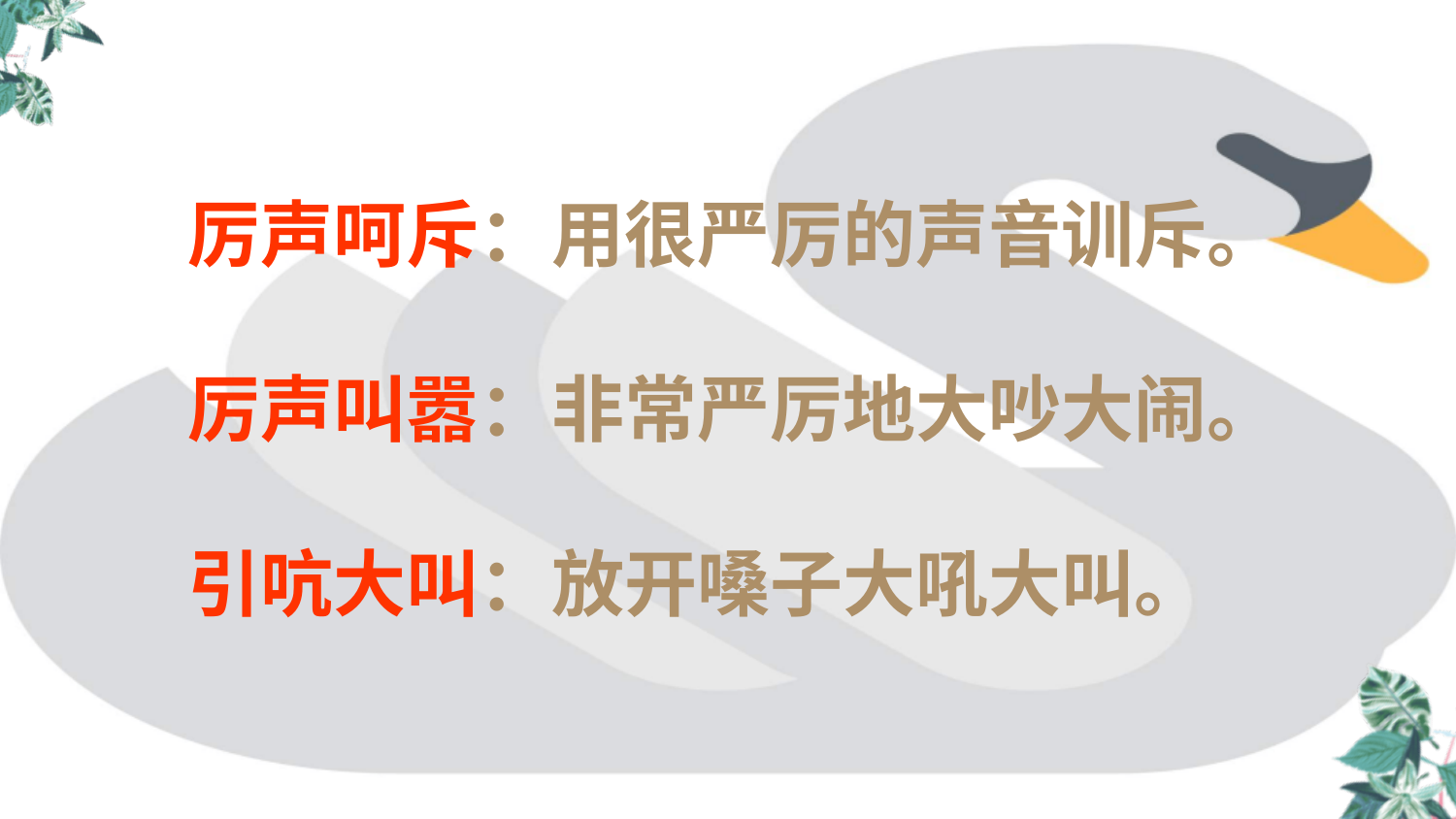

厉声呵斥：用很严厉的声音训斥。

厉声叫嚣：非常严厉地大吵大闹。

引吭大叫：放开嗓子大吼大叫。